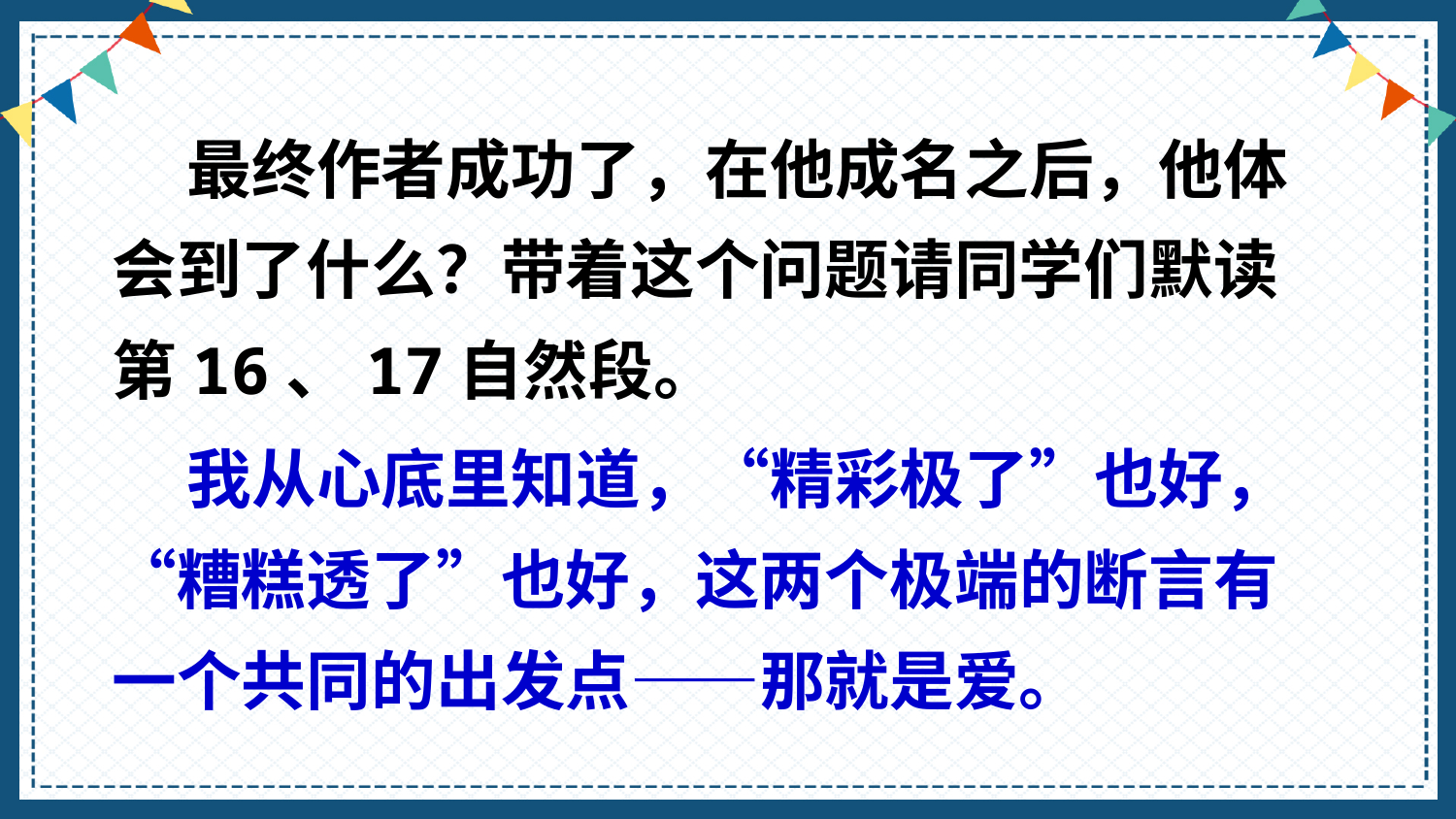

最终作者成功了，在他成名之后，他体会到了什么？带着这个问题请同学们默读第16、17自然段。
    我从心底里知道，“精彩极了”也好，“糟糕透了”也好，这两个极端的断言有一个共同的出发点——那就是爱。